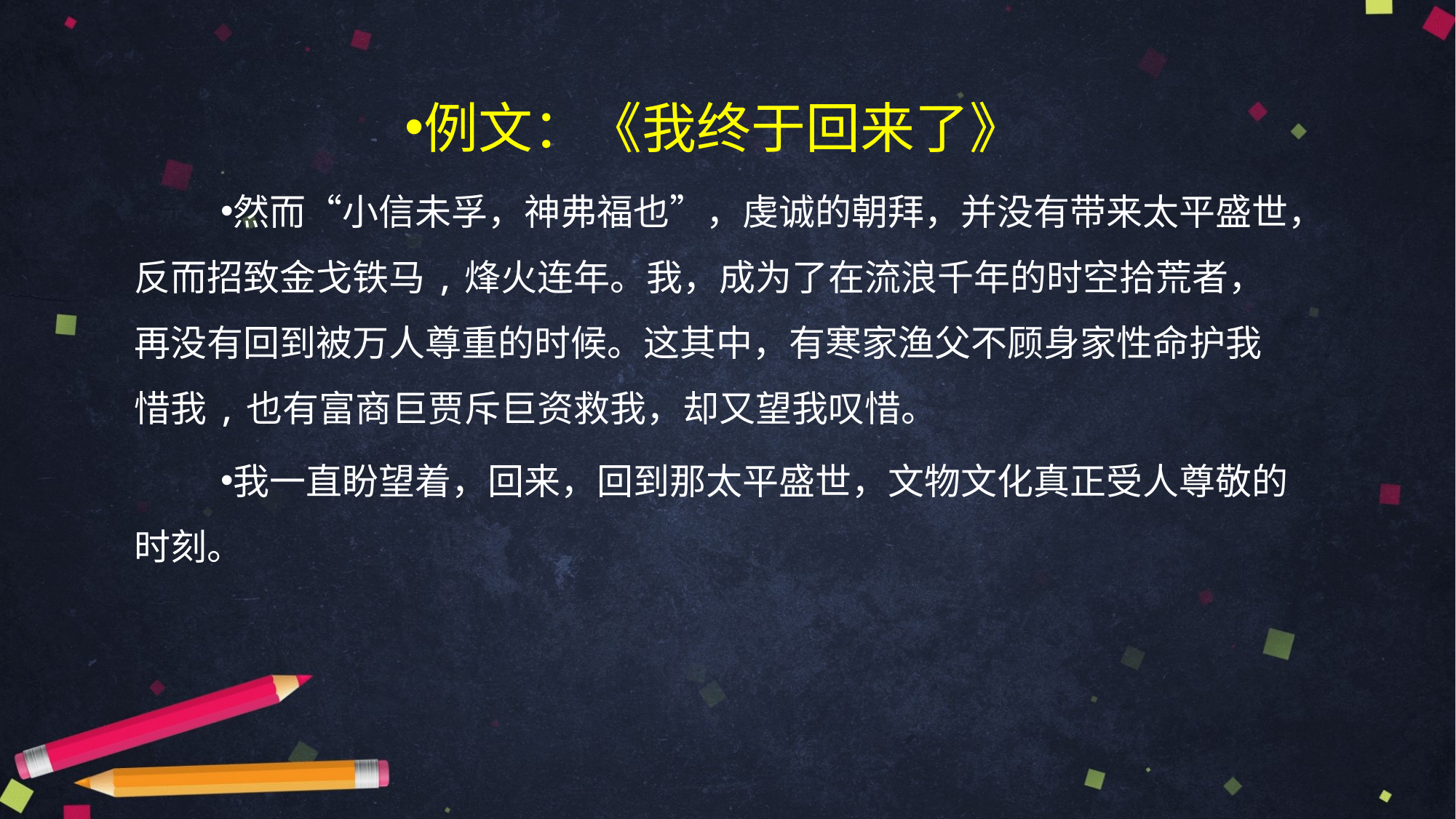

例文：《我终于回来了》
然而“小信未孚，神弗福也”，虔诚的朝拜，并没有带来太平盛世，反而招致金戈铁马,烽火连年。我，成为了在流浪千年的时空拾荒者，再没有回到被万人尊重的时候。这其中，有寒家渔父不顾身家性命护我惜我,也有富商巨贾斥巨资救我，却又望我叹惜。
我一直盼望着，回来，回到那太平盛世，文物文化真正受人尊敬的时刻。